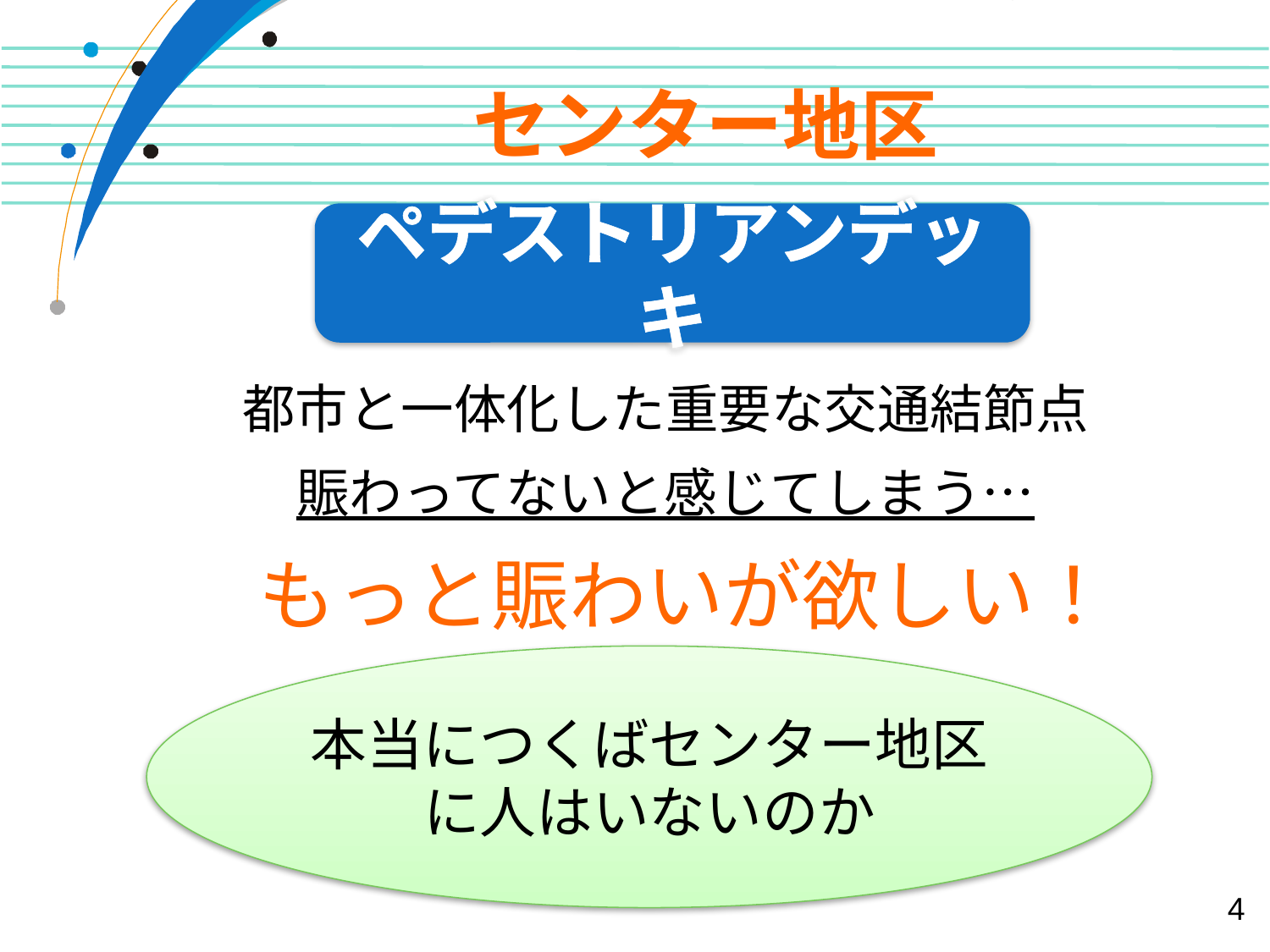

# センター地区

都市と一体化した重要な交通結節点
賑わってないと感じてしまう…
もっと賑わいが欲しい！
↓
賑わい＝人がいること？

ペデストリアンデッキ
本当につくばセンター地区に人はいないのか
4